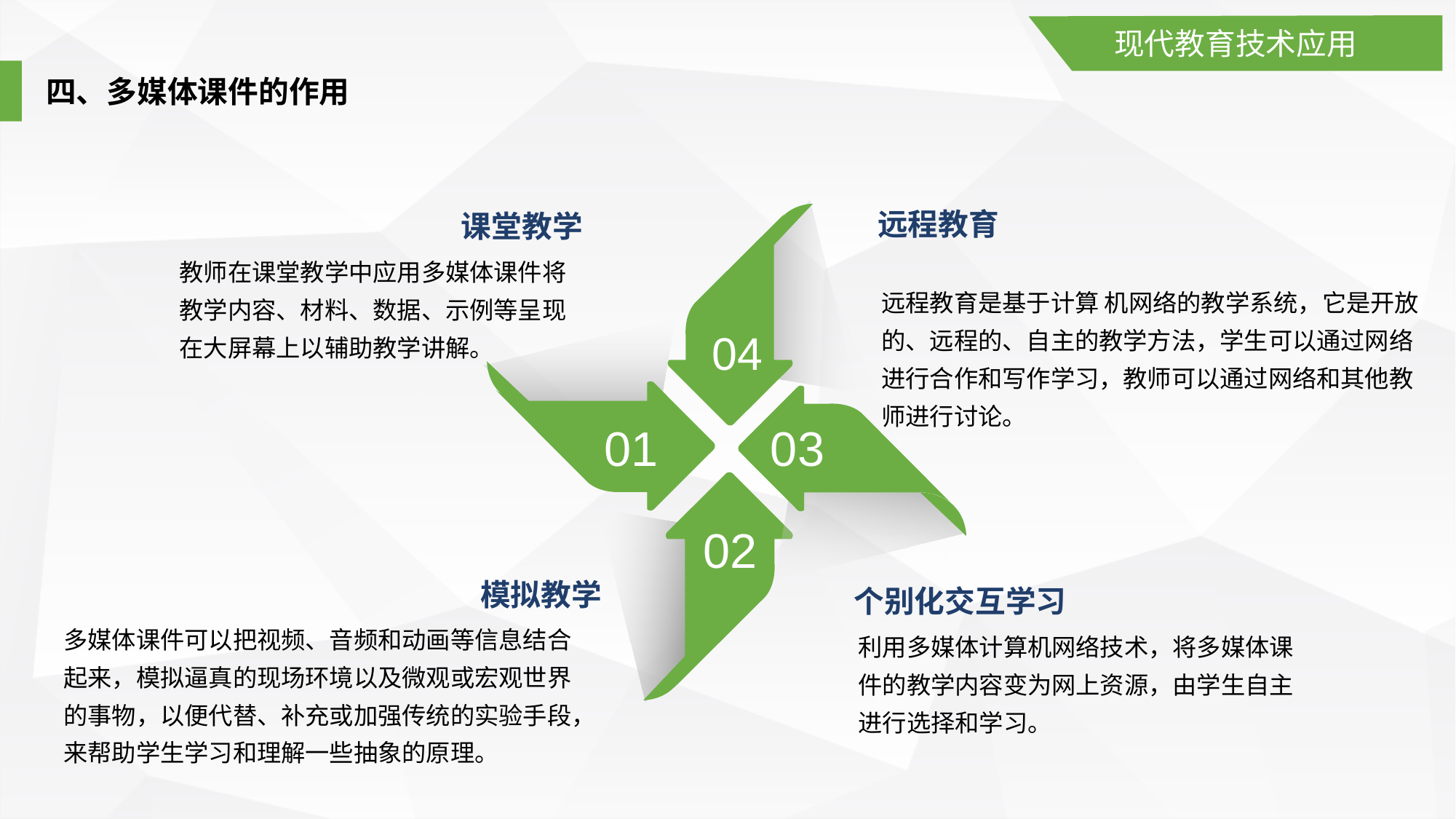

现代教育技术应用

四、多媒体课件的作用
课堂教学
教师在课堂教学中应用多媒体课件将教学内容、材料、数据、示例等呈现在大屏幕上以辅助教学讲解。
远程教育
远程教育是基于计算 机网络的教学系统，它是开放的、远程的、自主的教学方法，学生可以通过网络进行合作和写作学习，教师可以通过网络和其他教师进行讨论。

04

01

03

02

模拟教学
多媒体课件可以把视频、音频和动画等信息结合起来，模拟逼真的现场环境以及微观或宏观世界的事物，以便代替、补充或加强传统的实验手段，来帮助学生学习和理解一些抽象的原理。
个别化交互学习
利用多媒体计算机网络技术，将多媒体课件的教学内容变为网上资源，由学生自主进行选择和学习。